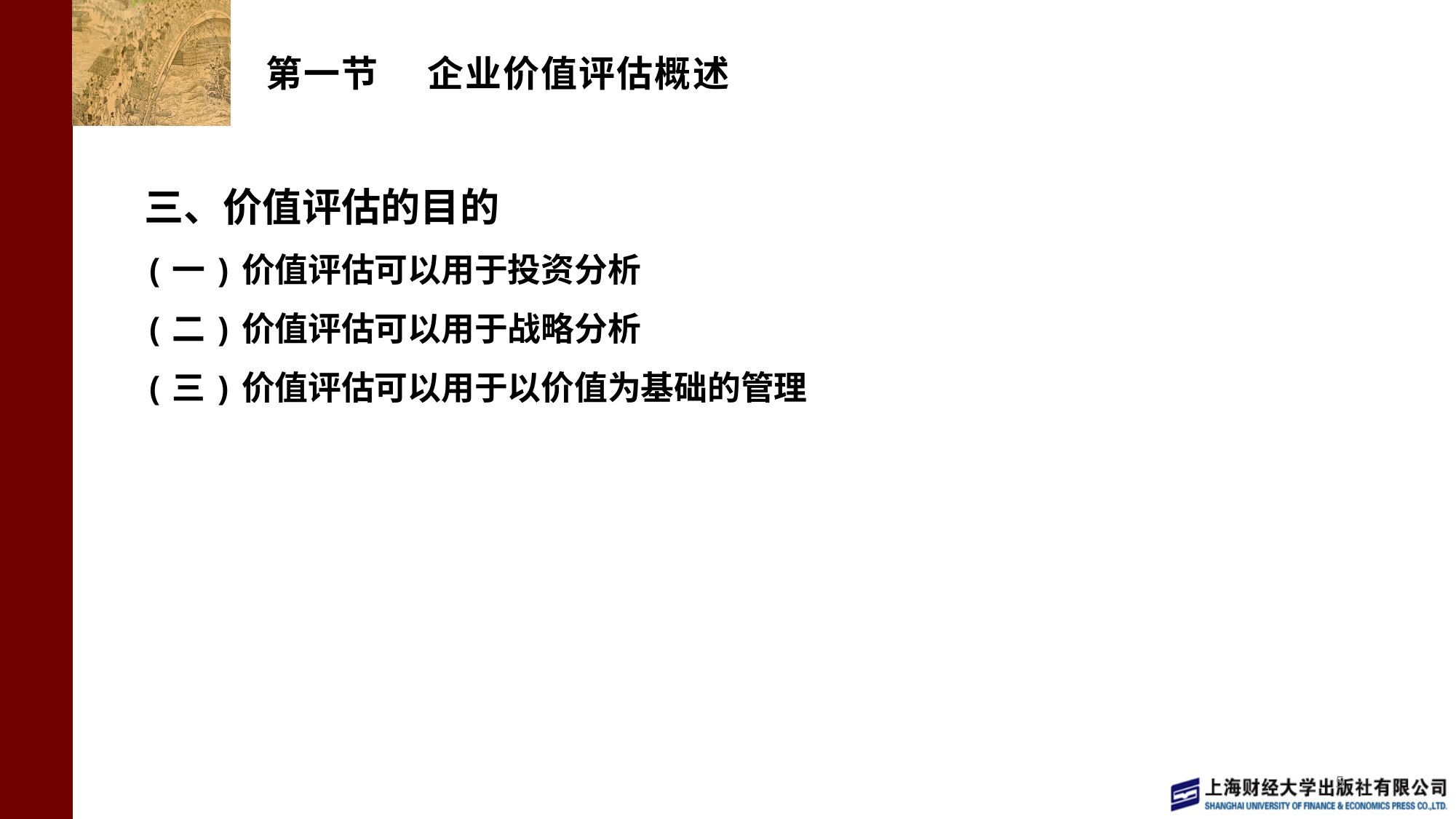

# 第一节     企业价值评估概述
三、价值评估的目的
(一)价值评估可以用于投资分析
(二)价值评估可以用于战略分析
(三)价值评估可以用于以价值为基础的管理
5